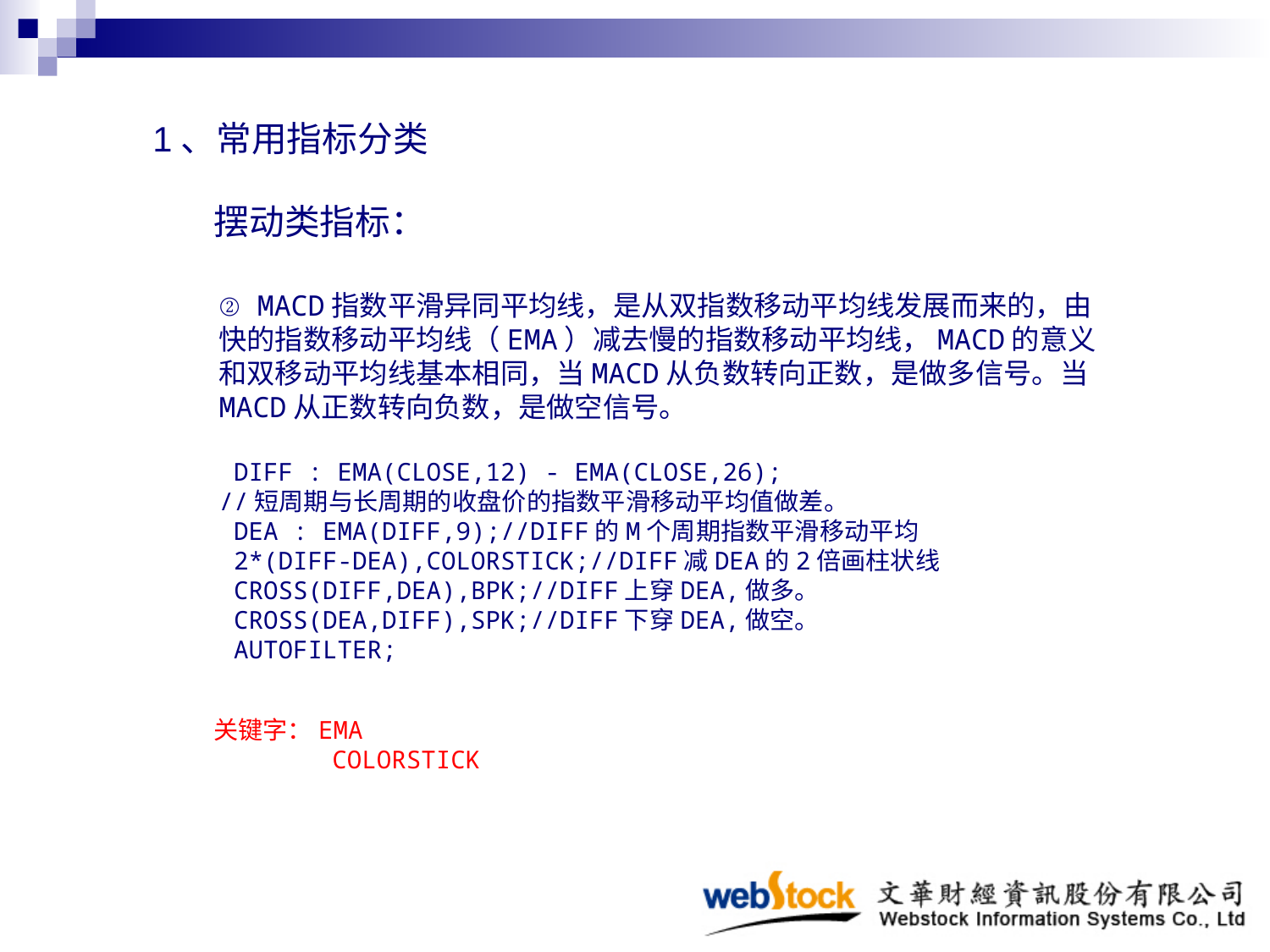

1、常用指标分类
 摆动类指标：

② MACD指数平滑异同平均线，是从双指数移动平均线发展而来的，由快的指数移动平均线（EMA）减去慢的指数移动平均线，MACD的意义和双移动平均线基本相同，当MACD从负数转向正数，是做多信号。当MACD从正数转向负数，是做空信号。

 DIFF : EMA(CLOSE,12) - EMA(CLOSE,26);
//短周期与长周期的收盘价的指数平滑移动平均值做差。
 DEA : EMA(DIFF,9);//DIFF的M个周期指数平滑移动平均
 2*(DIFF-DEA),COLORSTICK;//DIFF减DEA的2倍画柱状线
 CROSS(DIFF,DEA),BPK;//DIFF上穿DEA,做多。
 CROSS(DEA,DIFF),SPK;//DIFF下穿DEA,做空。
 AUTOFILTER;
关键字：EMA
        COLORSTICK